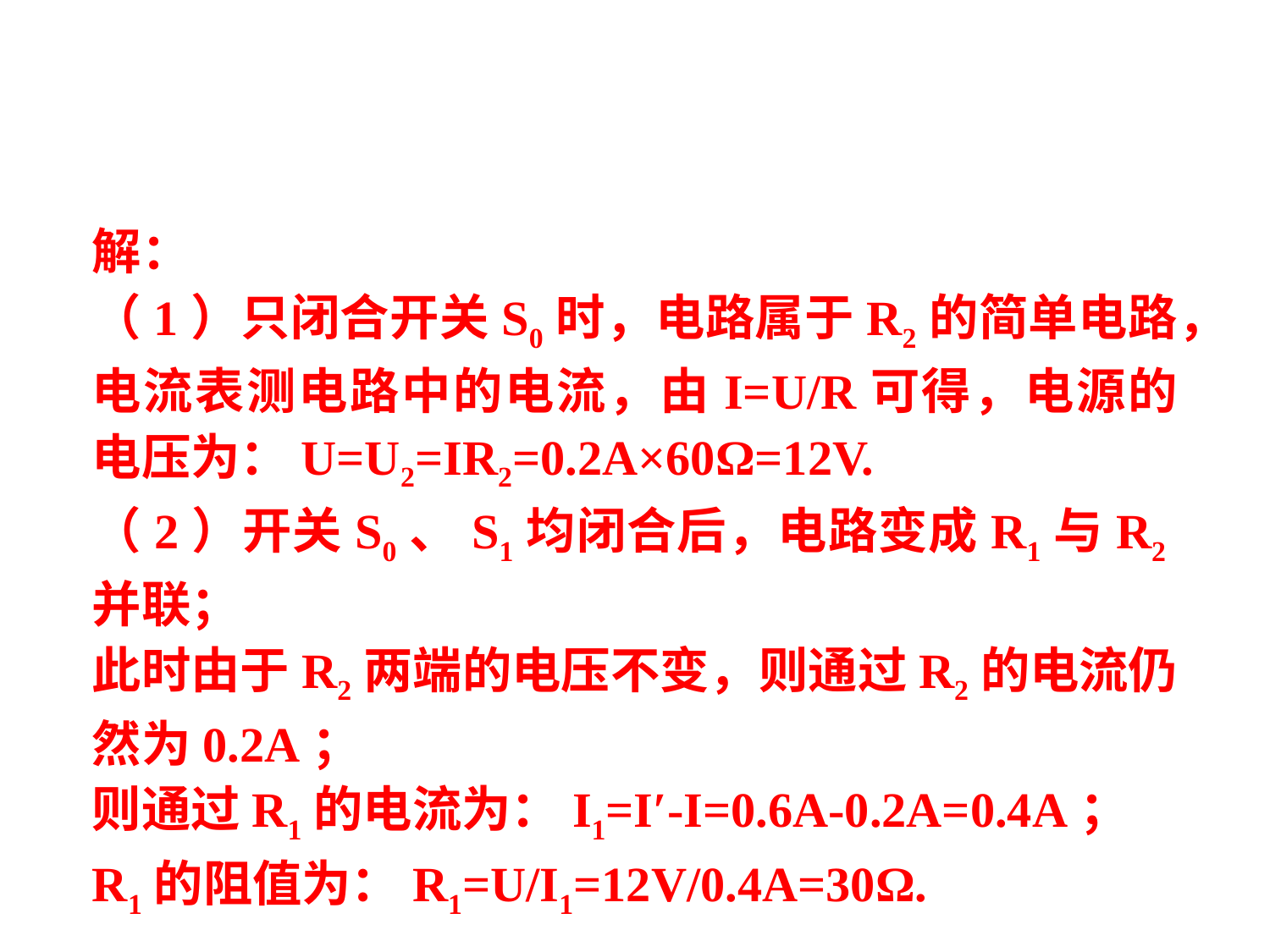

解：
（1）只闭合开关S0时，电路属于R2的简单电路，电流表测电路中的电流，由I=U/R可得，电源的电压为：U=U2=IR2=0.2A×60Ω=12V.
（2）开关S0、S1均闭合后，电路变成R1与R2并联；
此时由于R2两端的电压不变，则通过R2的电流仍然为0.2A；
则通过R1的电流为：I1=I′-I=0.6A-0.2A=0.4A；
R1的阻值为：R1=U/I1=12V/0.4A=30Ω.